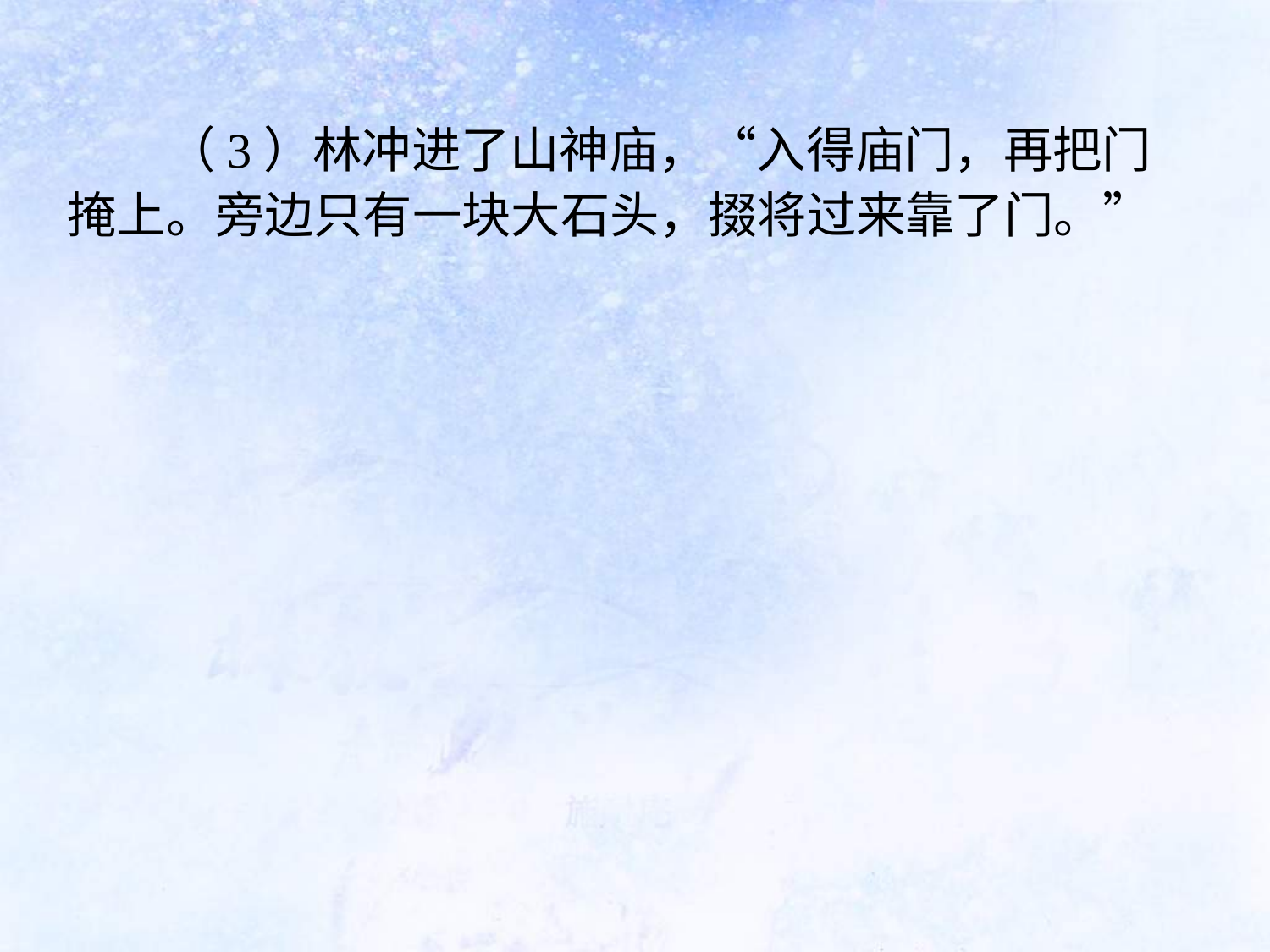

（3）林冲进了山神庙，“入得庙门，再把门掩上。旁边只有一块大石头，掇将过来靠了门。”